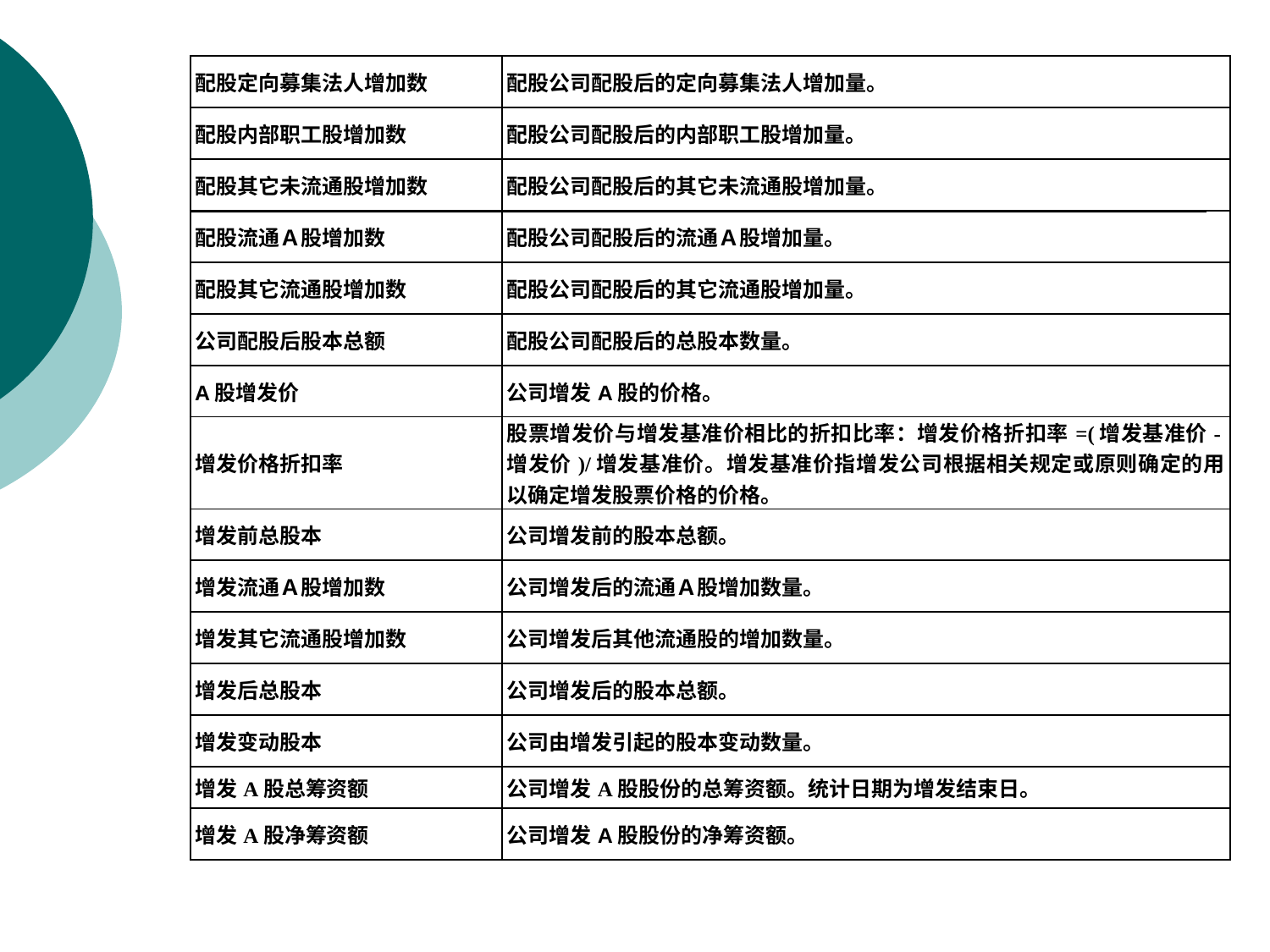

| 配股定向募集法人增加数 | 配股公司配股后的定向募集法人增加量。 |
| --- | --- |
| 配股内部职工股增加数 | 配股公司配股后的内部职工股增加量。 |
| 配股其它未流通股增加数 | 配股公司配股后的其它未流通股增加量。 |
| 配股流通Ａ股增加数 | 配股公司配股后的流通Ａ股增加量。 |
| 配股其它流通股增加数 | 配股公司配股后的其它流通股增加量。 |
| 公司配股后股本总额 | 配股公司配股后的总股本数量。 |
| A股增发价 | 公司增发A股的价格。 |
| 增发价格折扣率 | 股票增发价与增发基准价相比的折扣比率：增发价格折扣率=(增发基准价-增发价)/增发基准价。增发基准价指增发公司根据相关规定或原则确定的用以确定增发股票价格的价格。 |
| 增发前总股本 | 公司增发前的股本总额。 |
| 增发流通Ａ股增加数 | 公司增发后的流通Ａ股增加数量。 |
| 增发其它流通股增加数 | 公司增发后其他流通股的增加数量。 |
| 增发后总股本 | 公司增发后的股本总额。 |
| 增发变动股本 | 公司由增发引起的股本变动数量。 |
| 增发A股总筹资额 | 公司增发A股股份的总筹资额。统计日期为增发结束日。 |
| 增发A股净筹资额 | 公司增发A股股份的净筹资额。 |